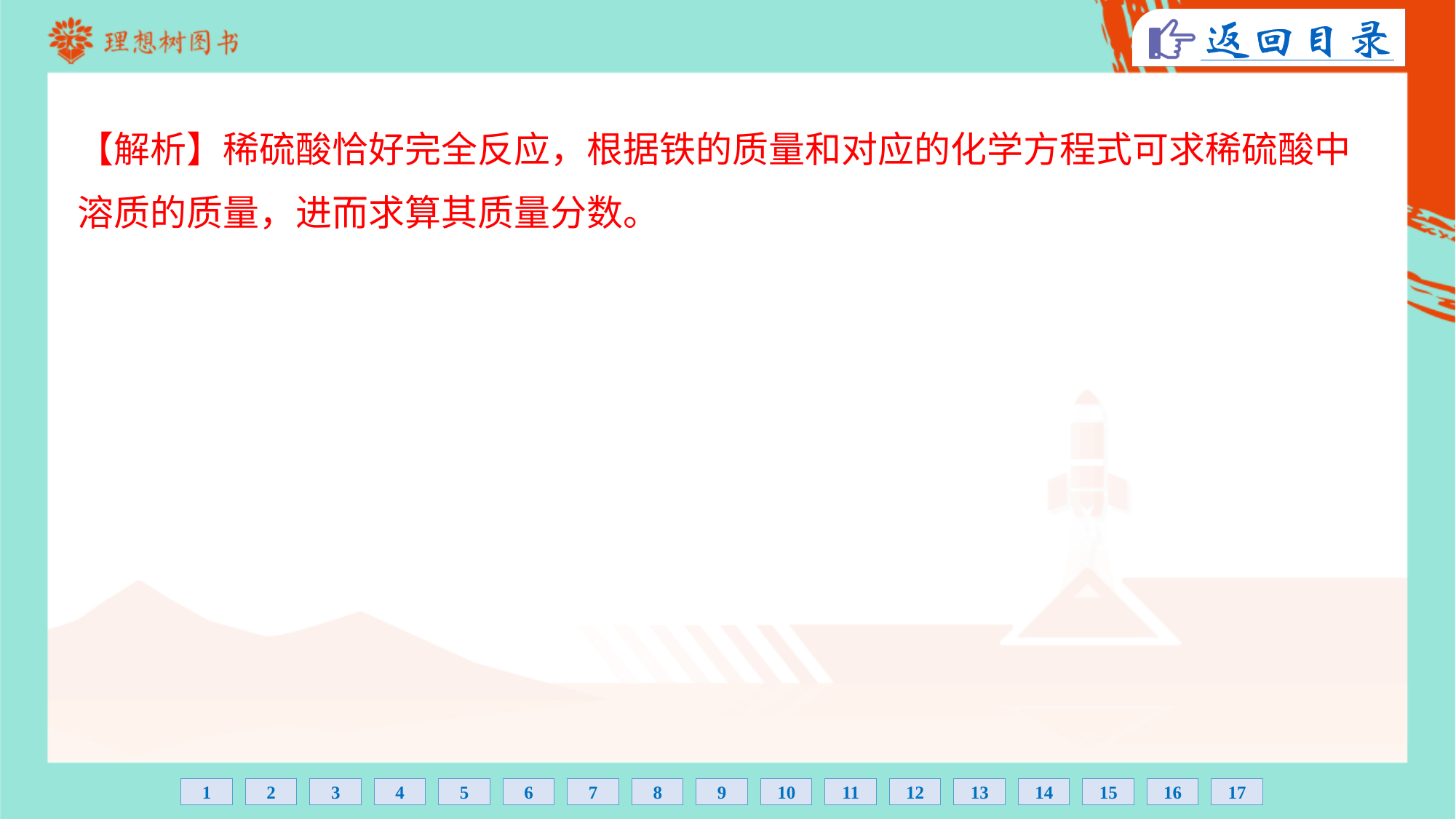

【解析】稀硫酸恰好完全反应，根据铁的质量和对应的化学方程式可求稀硫酸中
溶质的质量，进而求算其质量分数。